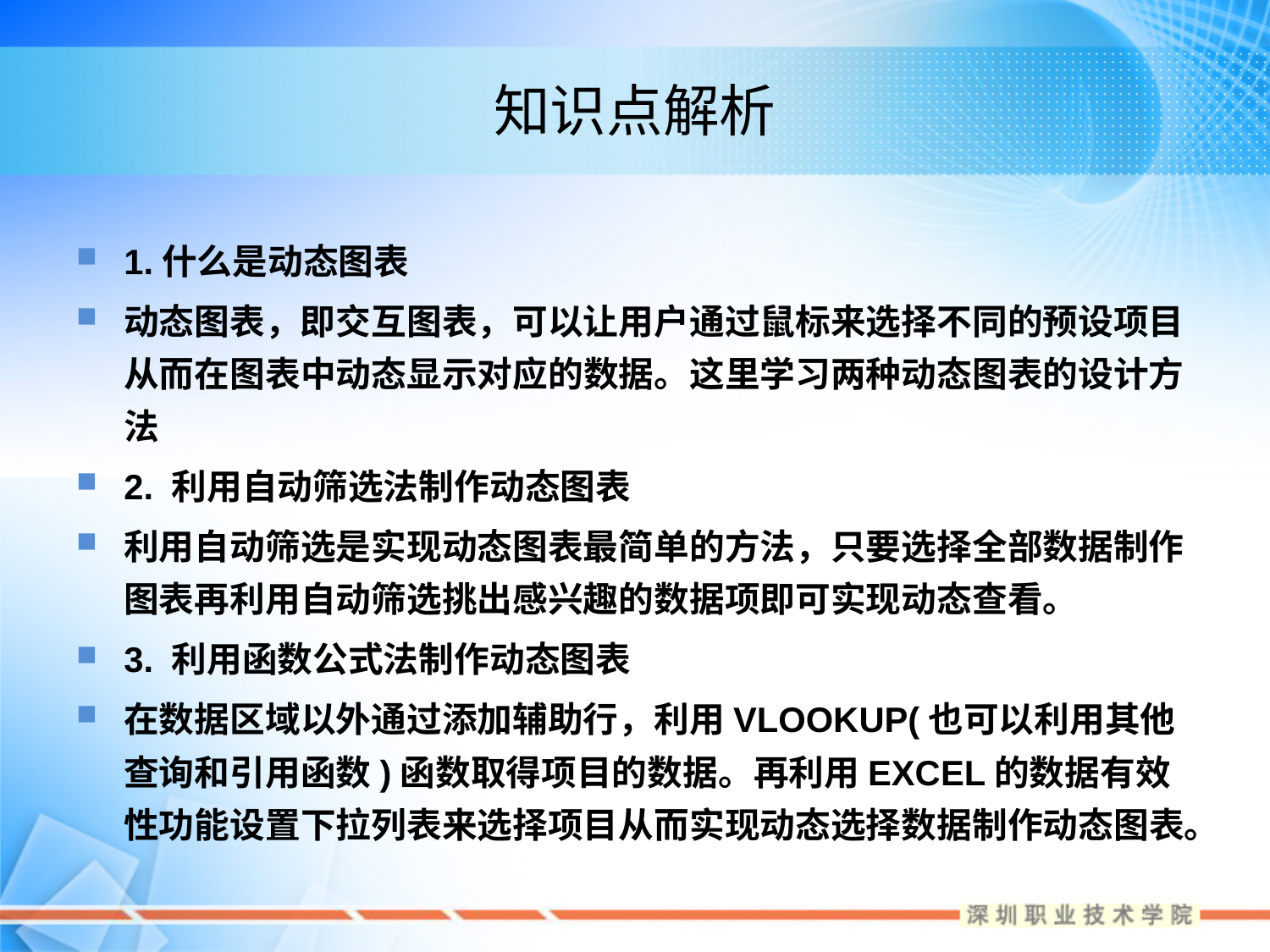

# 知识点解析
1.什么是动态图表
动态图表，即交互图表，可以让用户通过鼠标来选择不同的预设项目从而在图表中动态显示对应的数据。这里学习两种动态图表的设计方法
2. 利用自动筛选法制作动态图表
利用自动筛选是实现动态图表最简单的方法，只要选择全部数据制作图表再利用自动筛选挑出感兴趣的数据项即可实现动态查看。
3. 利用函数公式法制作动态图表
在数据区域以外通过添加辅助行，利用VLOOKUP(也可以利用其他查询和引用函数)函数取得项目的数据。再利用EXCEL的数据有效性功能设置下拉列表来选择项目从而实现动态选择数据制作动态图表。